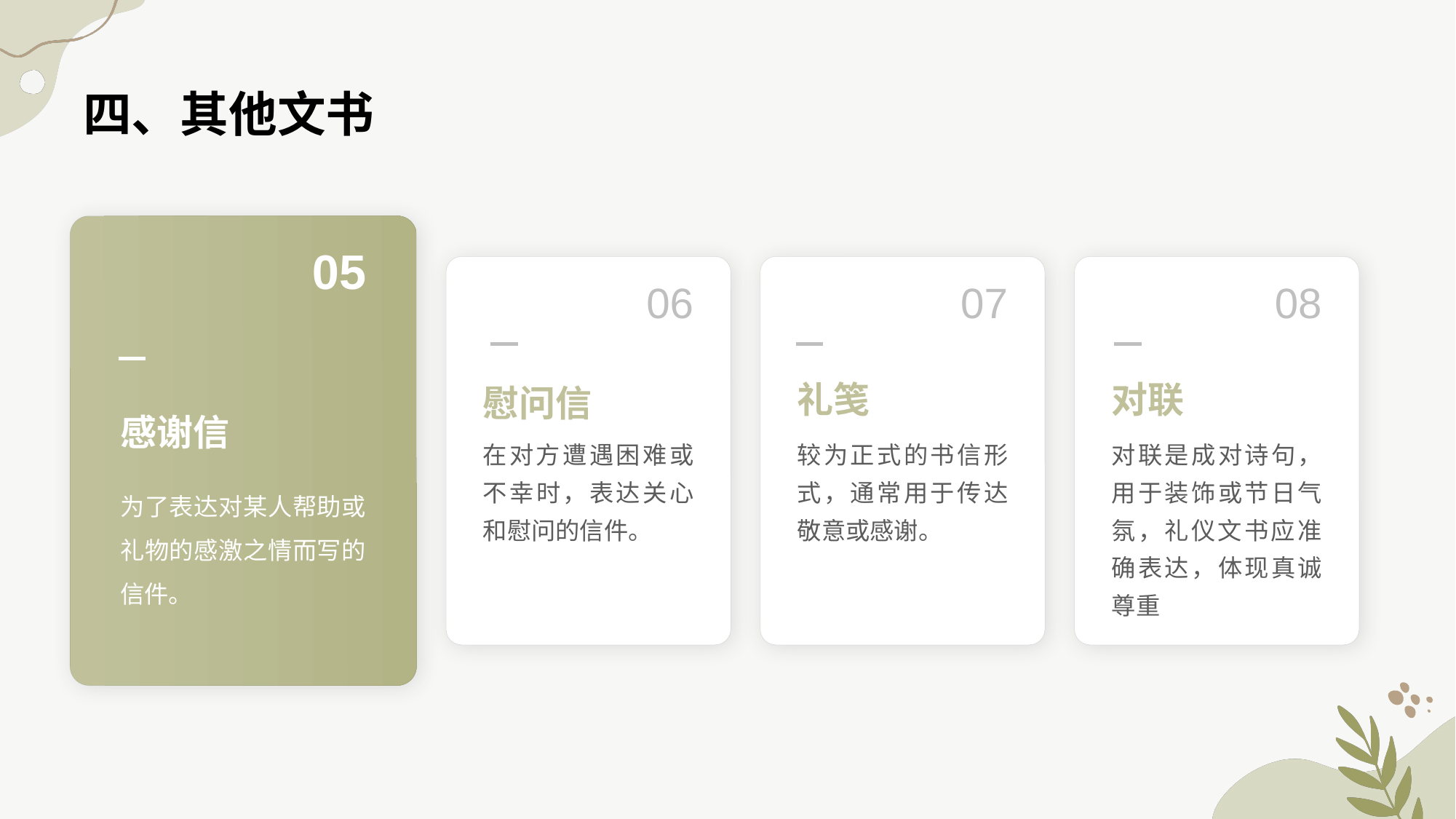

# 四、其他文书

05

06
07
08
感谢信
慰问信
礼笺
对联
在对方遭遇困难或不幸时，表达关心和慰问的信件。
较为正式的书信形式，通常用于传达敬意或感谢。
对联是成对诗句，用于装饰或节日气氛，礼仪文书应准确表达，体现真诚尊重
为了表达对某人帮助或礼物的感激之情而写的信件。